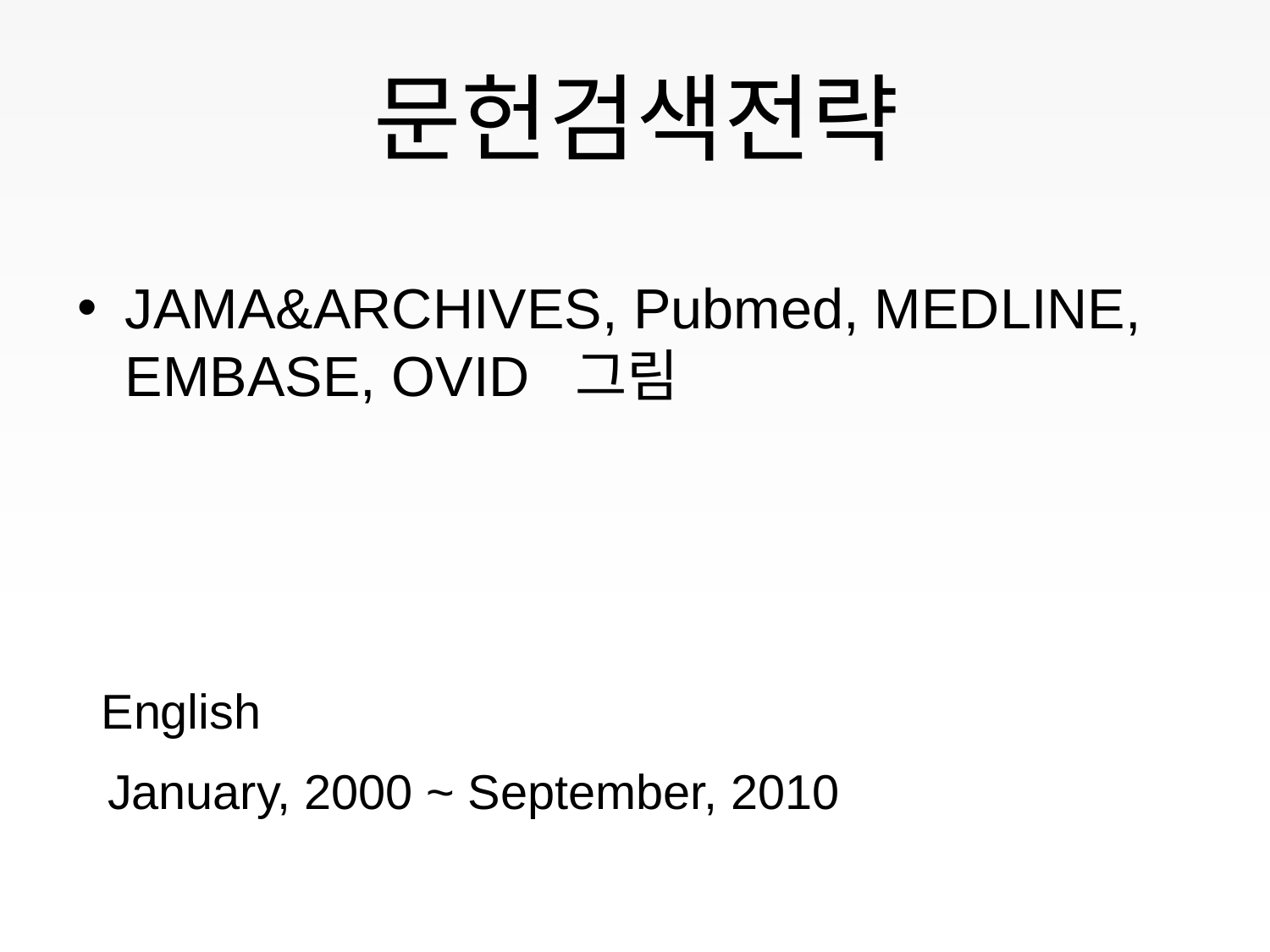

# 문헌검색전략
JAMA&ARCHIVES, Pubmed, MEDLINE, EMBASE, OVID  그림

 English

January, 2000 ~ September, 2010